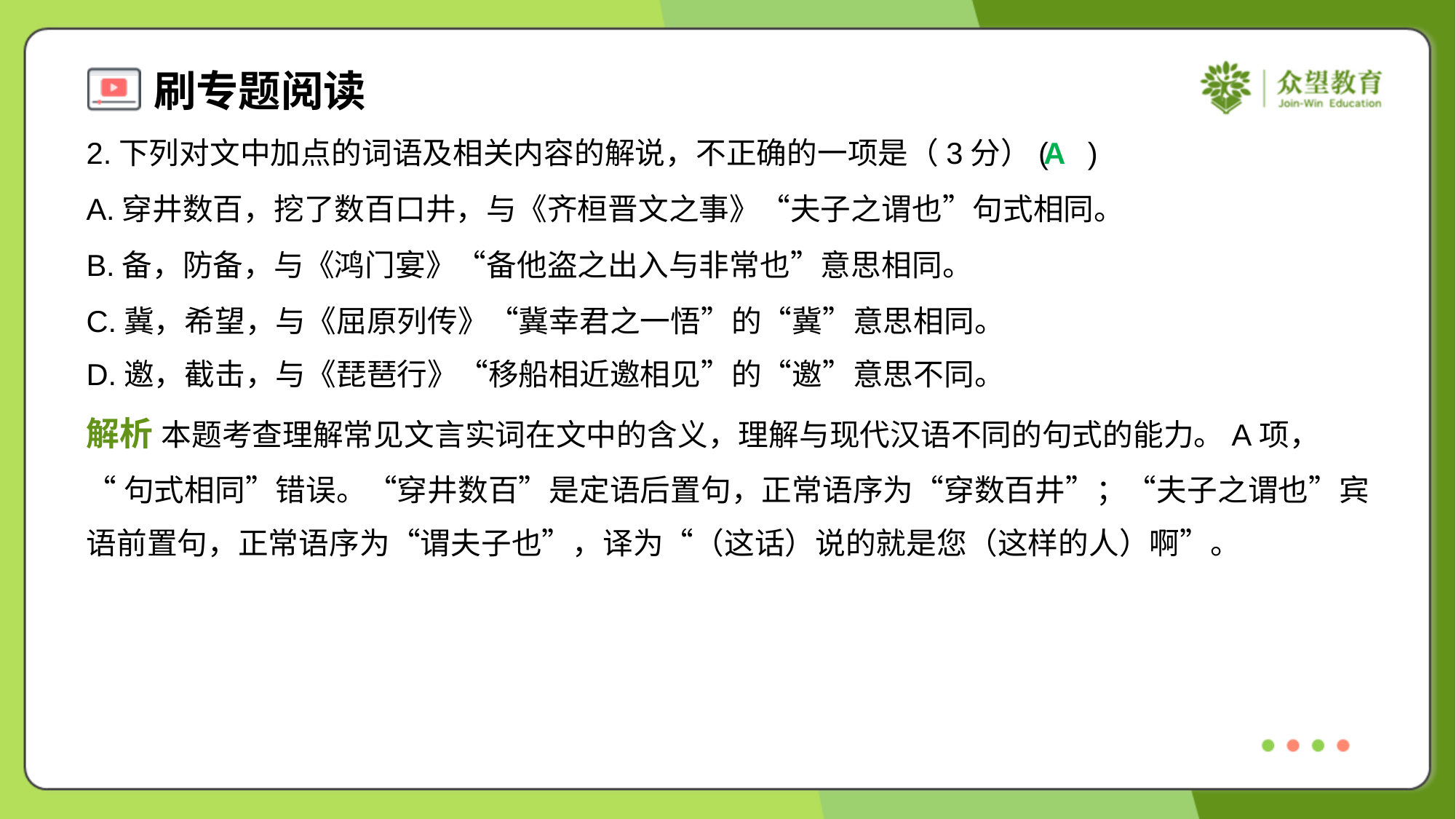

2.下列对文中加点的词语及相关内容的解说，不正确的一项是（3分）(     )
A
A.穿井数百，挖了数百口井，与《齐桓晋文之事》“夫子之谓也”句式相同。
B.备，防备，与《鸿门宴》“备他盗之出入与非常也”意思相同。
C.冀，希望，与《屈原列传》“冀幸君之一悟”的“冀”意思相同。
D.邀，截击，与《琵琶行》“移船相近邀相见”的“邀”意思不同。
解析 本题考查理解常见文言实词在文中的含义，理解与现代汉语不同的句式的能力。A项，
“句式相同”错误。“穿井数百”是定语后置句，正常语序为“穿数百井”；“夫子之谓也”宾
语前置句，正常语序为“谓夫子也”，译为“（这话）说的就是您（这样的人）啊”。